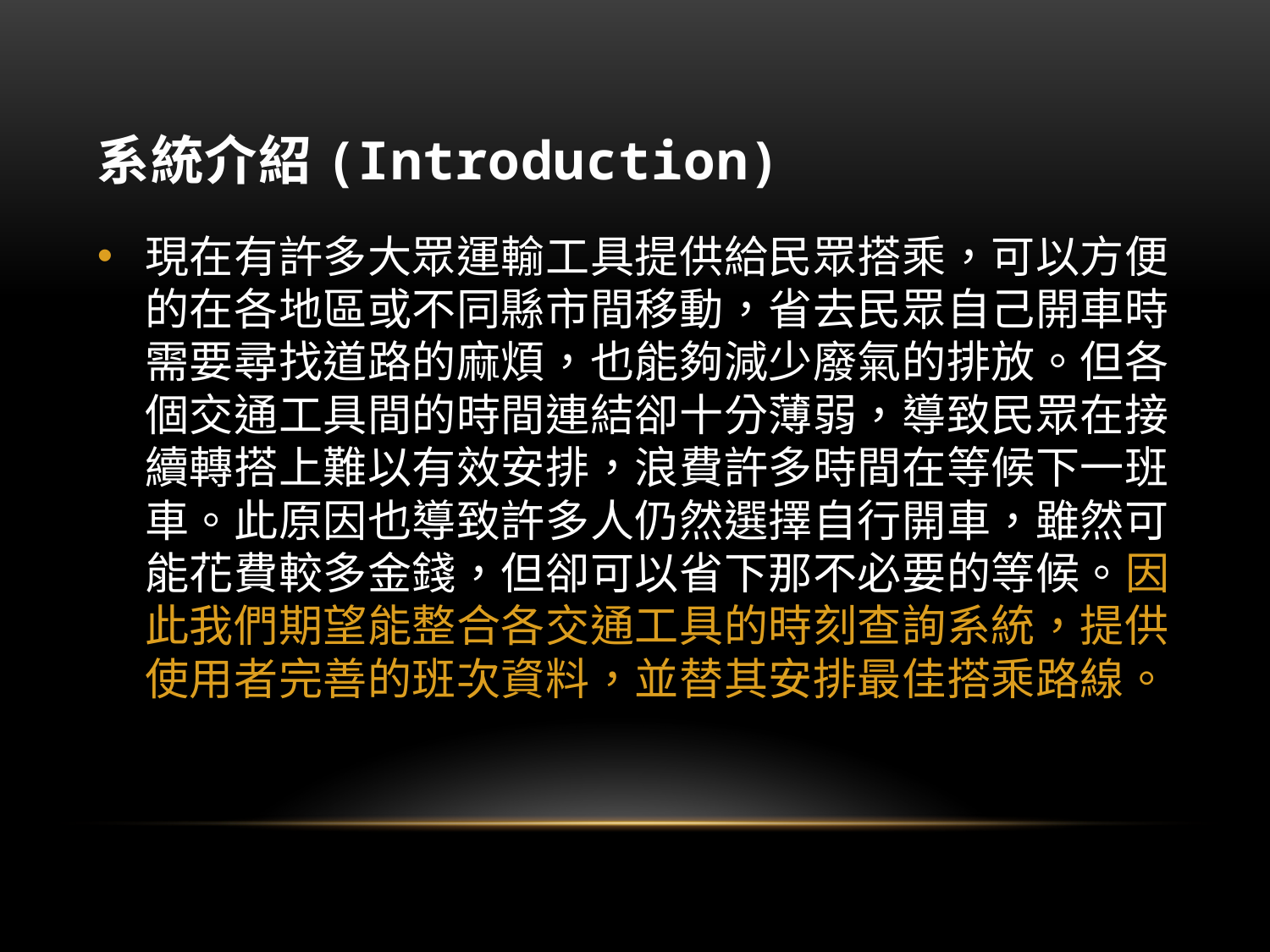

# 系統介紹(Introduction)
現在有許多大眾運輸工具提供給民眾搭乘，可以方便的在各地區或不同縣市間移動，省去民眾自己開車時需要尋找道路的麻煩，也能夠減少廢氣的排放。但各個交通工具間的時間連結卻十分薄弱，導致民眾在接續轉搭上難以有效安排，浪費許多時間在等候下一班車。此原因也導致許多人仍然選擇自行開車，雖然可能花費較多金錢，但卻可以省下那不必要的等候。因此我們期望能整合各交通工具的時刻查詢系統，提供使用者完善的班次資料，並替其安排最佳搭乘路線。